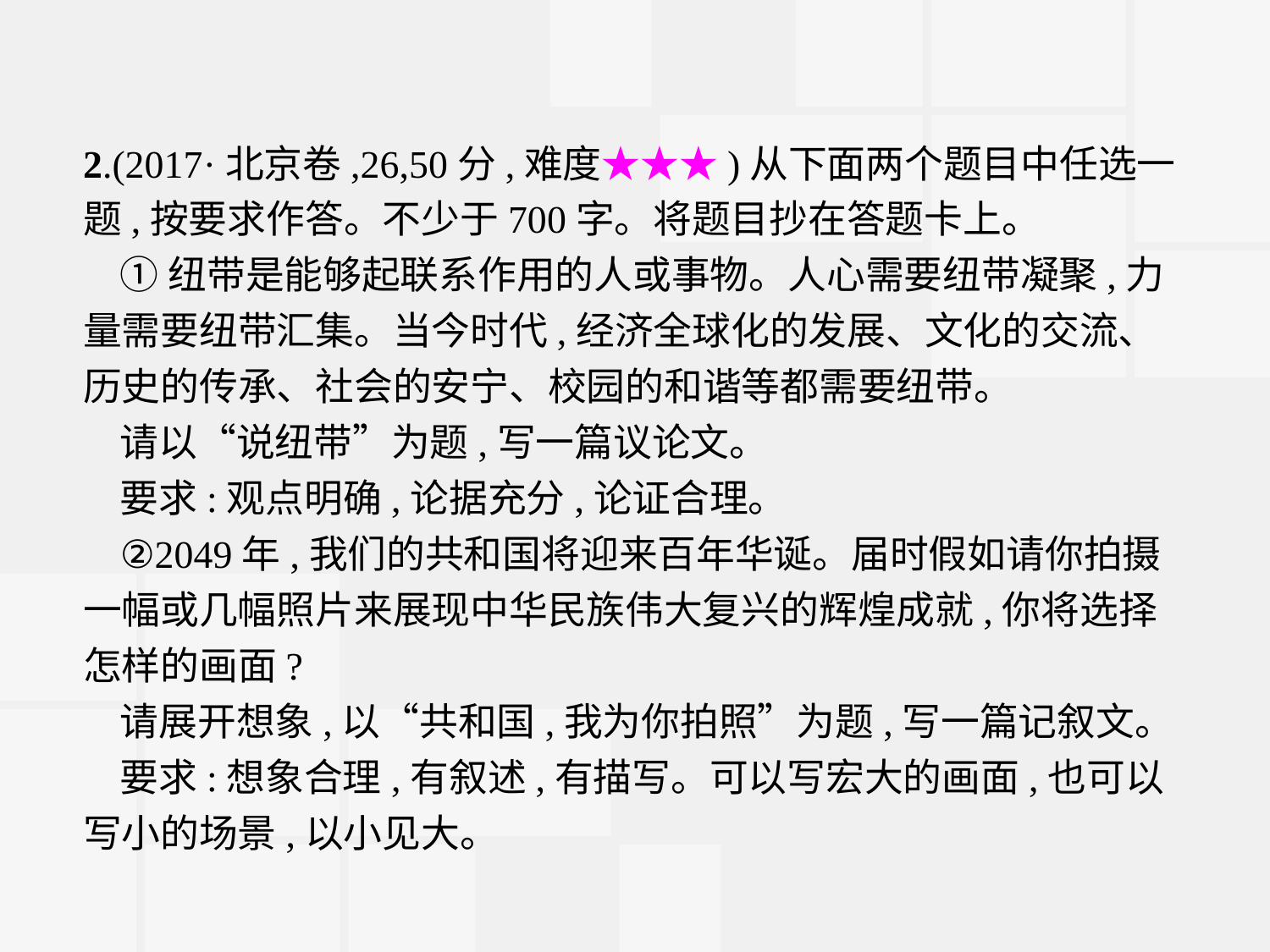

2.(2017·北京卷,26,50分,难度★★★)从下面两个题目中任选一题,按要求作答。不少于700字。将题目抄在答题卡上。
①纽带是能够起联系作用的人或事物。人心需要纽带凝聚,力量需要纽带汇集。当今时代,经济全球化的发展、文化的交流、历史的传承、社会的安宁、校园的和谐等都需要纽带。
请以“说纽带”为题,写一篇议论文。
要求:观点明确,论据充分,论证合理。
②2049年,我们的共和国将迎来百年华诞。届时假如请你拍摄一幅或几幅照片来展现中华民族伟大复兴的辉煌成就,你将选择怎样的画面?
请展开想象,以“共和国,我为你拍照”为题,写一篇记叙文。
要求:想象合理,有叙述,有描写。可以写宏大的画面,也可以写小的场景,以小见大。